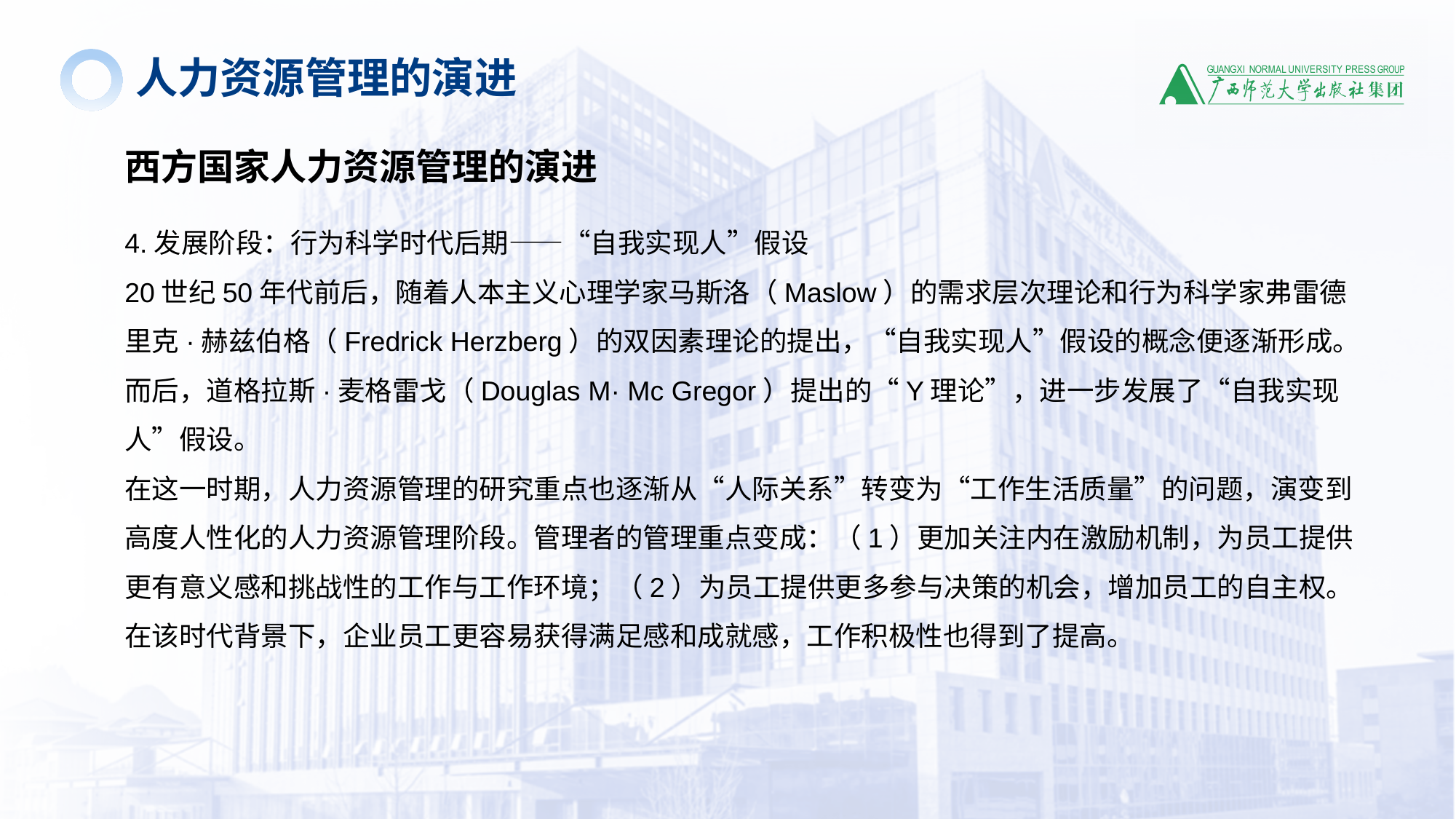

人力资源管理的演进

西方国家人力资源管理的演进
4.发展阶段：行为科学时代后期——“自我实现人”假设
20世纪50年代前后，随着人本主义心理学家马斯洛（Maslow）的需求层次理论和行为科学家弗雷德里克·赫兹伯格（Fredrick Herzberg）的双因素理论的提出，“自我实现人”假设的概念便逐渐形成。而后，道格拉斯·麦格雷戈（Douglas M· Mc Gregor）提出的“Y理论”，进一步发展了“自我实现人”假设。
在这一时期，人力资源管理的研究重点也逐渐从“人际关系”转变为“工作生活质量”的问题，演变到高度人性化的人力资源管理阶段。管理者的管理重点变成：（1）更加关注内在激励机制，为员工提供更有意义感和挑战性的工作与工作环境；（2）为员工提供更多参与决策的机会，增加员工的自主权。在该时代背景下，企业员工更容易获得满足感和成就感，工作积极性也得到了提高。